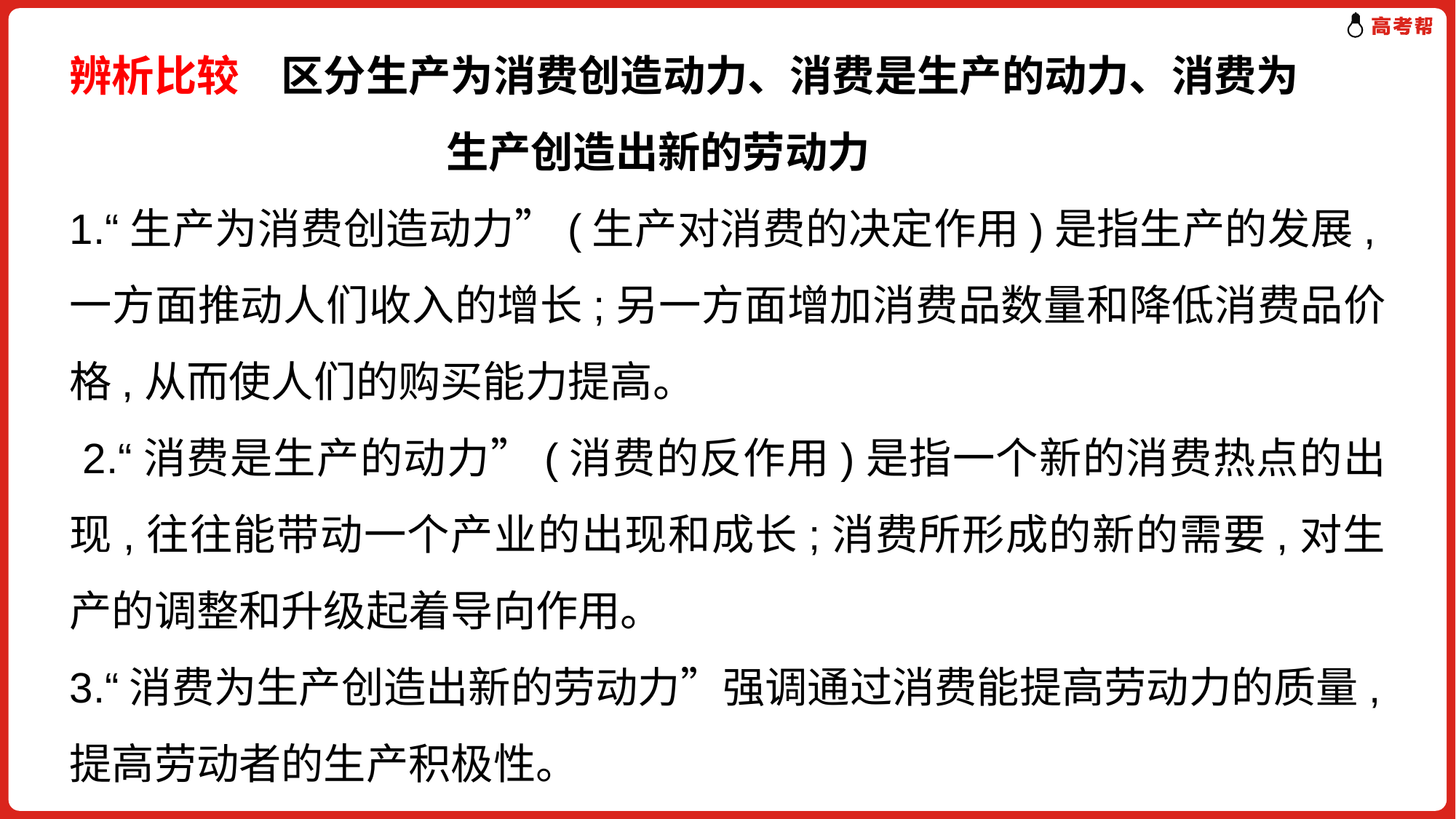

辨析比较　区分生产为消费创造动力、消费是生产的动力、消费为
                                      生产创造出新的劳动力
1.“生产为消费创造动力”(生产对消费的决定作用)是指生产的发展,一方面推动人们收入的增长;另一方面增加消费品数量和降低消费品价格,从而使人们的购买能力提高。
 2.“消费是生产的动力”(消费的反作用)是指一个新的消费热点的出现,往往能带动一个产业的出现和成长;消费所形成的新的需要,对生产的调整和升级起着导向作用。
3.“消费为生产创造出新的劳动力”强调通过消费能提高劳动力的质量,提高劳动者的生产积极性。